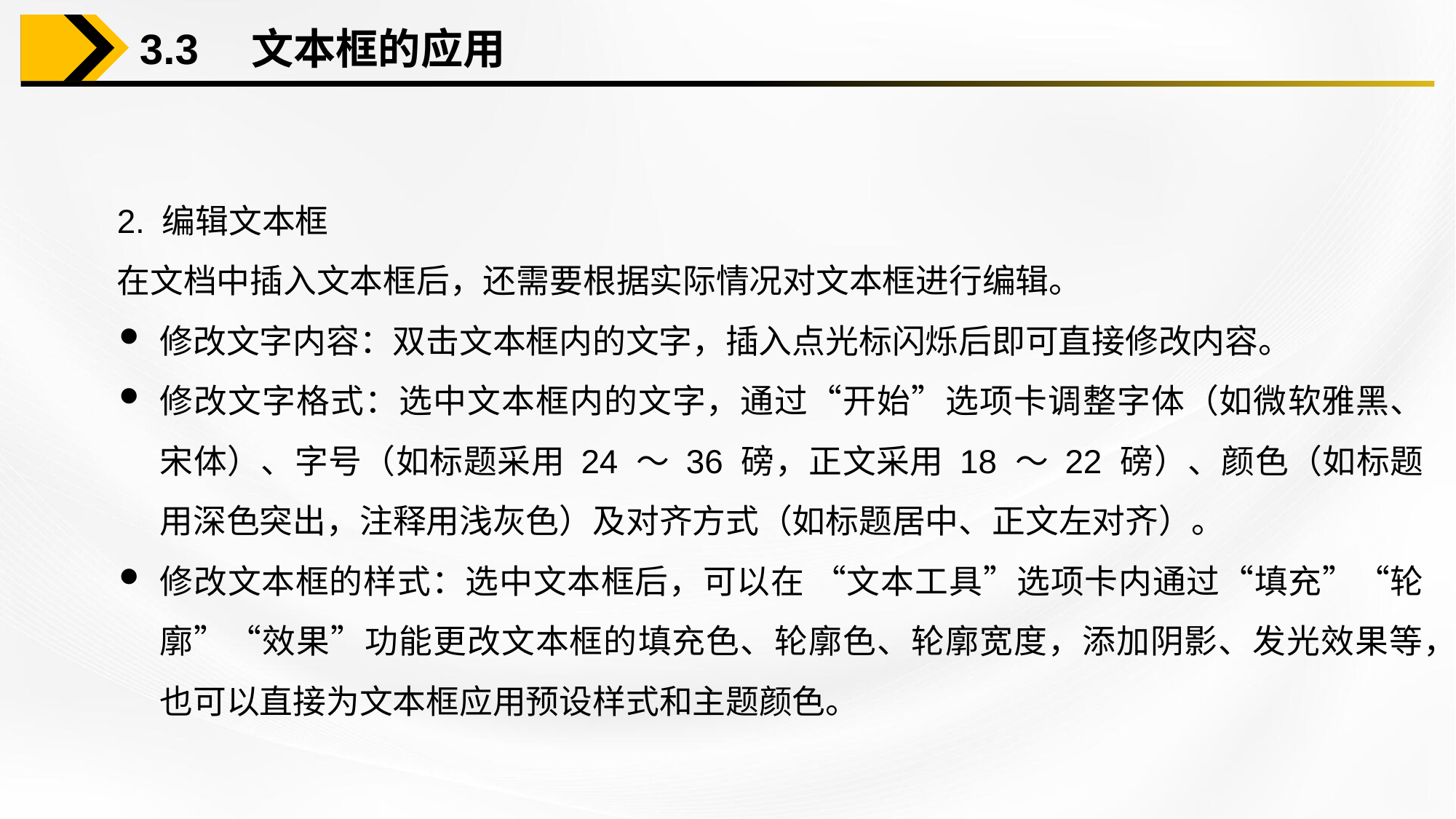

3.3　文本框的应用
2. 编辑文本框
在文档中插入文本框后，还需要根据实际情况对文本框进行编辑。
修改文字内容：双击文本框内的文字，插入点光标闪烁后即可直接修改内容。
修改文字格式：选中文本框内的文字，通过“开始”选项卡调整字体（如微软雅黑、宋体）、字号（如标题采用 24 ～ 36 磅，正文采用 18 ～ 22 磅）、颜色（如标题用深色突出，注释用浅灰色）及对齐方式（如标题居中、正文左对齐）。
修改文本框的样式：选中文本框后，可以在 “文本工具”选项卡内通过“填充”“轮廓”“效果”功能更改文本框的填充色、轮廓色、轮廓宽度，添加阴影、发光效果等，也可以直接为文本框应用预设样式和主题颜色。